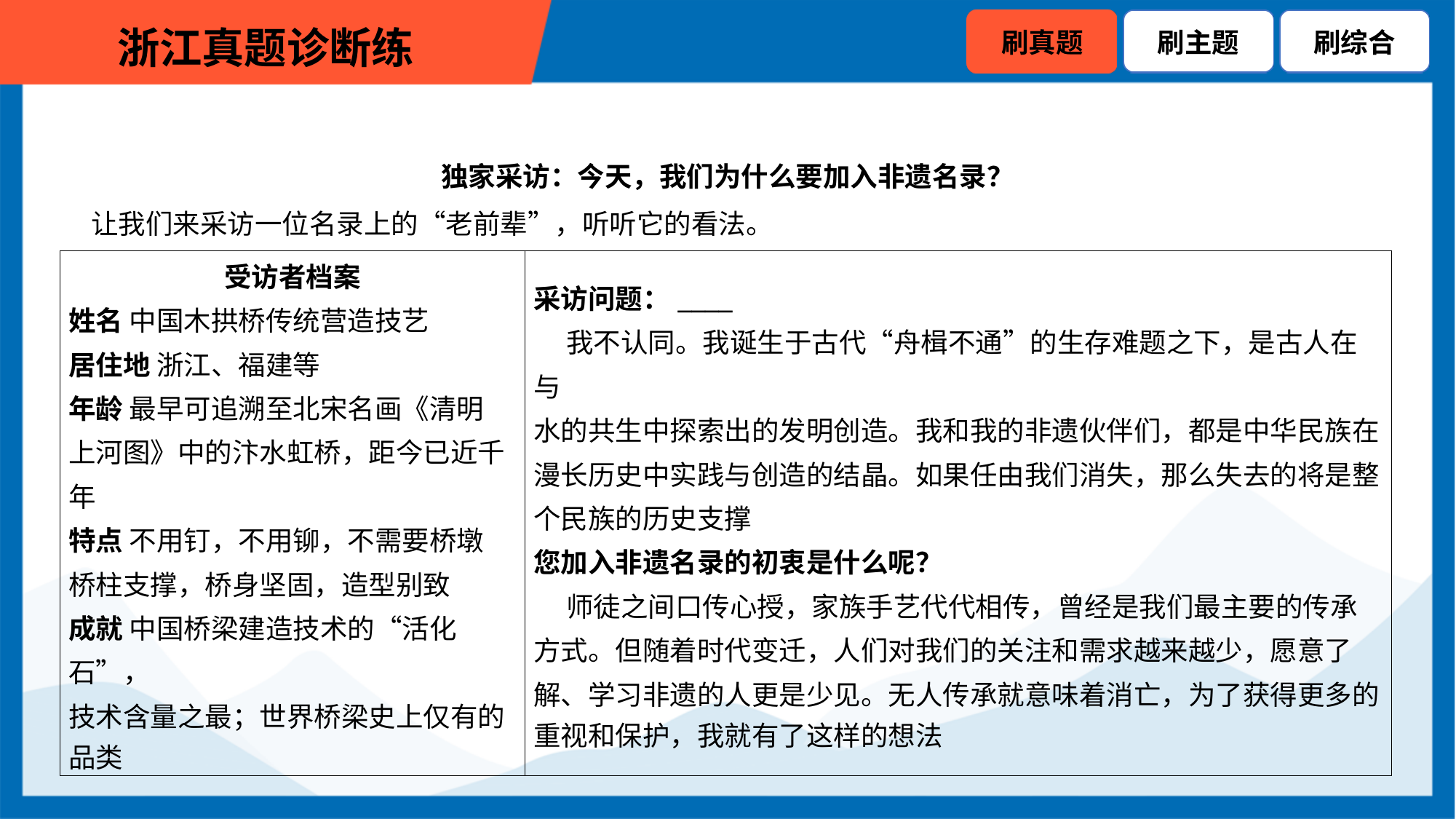

独家采访：今天，我们为什么要加入非遗名录？
    让我们来采访一位名录上的“老前辈”，听听它的看法。
| 受访者档案 姓名 中国木拱桥传统营造技艺 居住地 浙江、福建等 年龄 最早可追溯至北宋名画《清明 上河图》中的汴水虹桥，距今已近千 年 特点 不用钉，不用铆，不需要桥墩 桥柱支撑，桥身坚固，造型别致 成就 中国桥梁建造技术的“活化石”， 技术含量之最；世界桥梁史上仅有的 品类 | 采访问题：\_\_\_\_ 我不认同。我诞生于古代“舟楫不通”的生存难题之下，是古人在与 水的共生中探索出的发明创造。我和我的非遗伙伴们，都是中华民族在 漫长历史中实践与创造的结晶。如果任由我们消失，那么失去的将是整 个民族的历史支撑 您加入非遗名录的初衷是什么呢？ 师徒之间口传心授，家族手艺代代相传，曾经是我们最主要的传承 方式。但随着时代变迁，人们对我们的关注和需求越来越少，愿意了 解、学习非遗的人更是少见。无人传承就意味着消亡，为了获得更多的 重视和保护，我就有了这样的想法 |
| --- | --- |